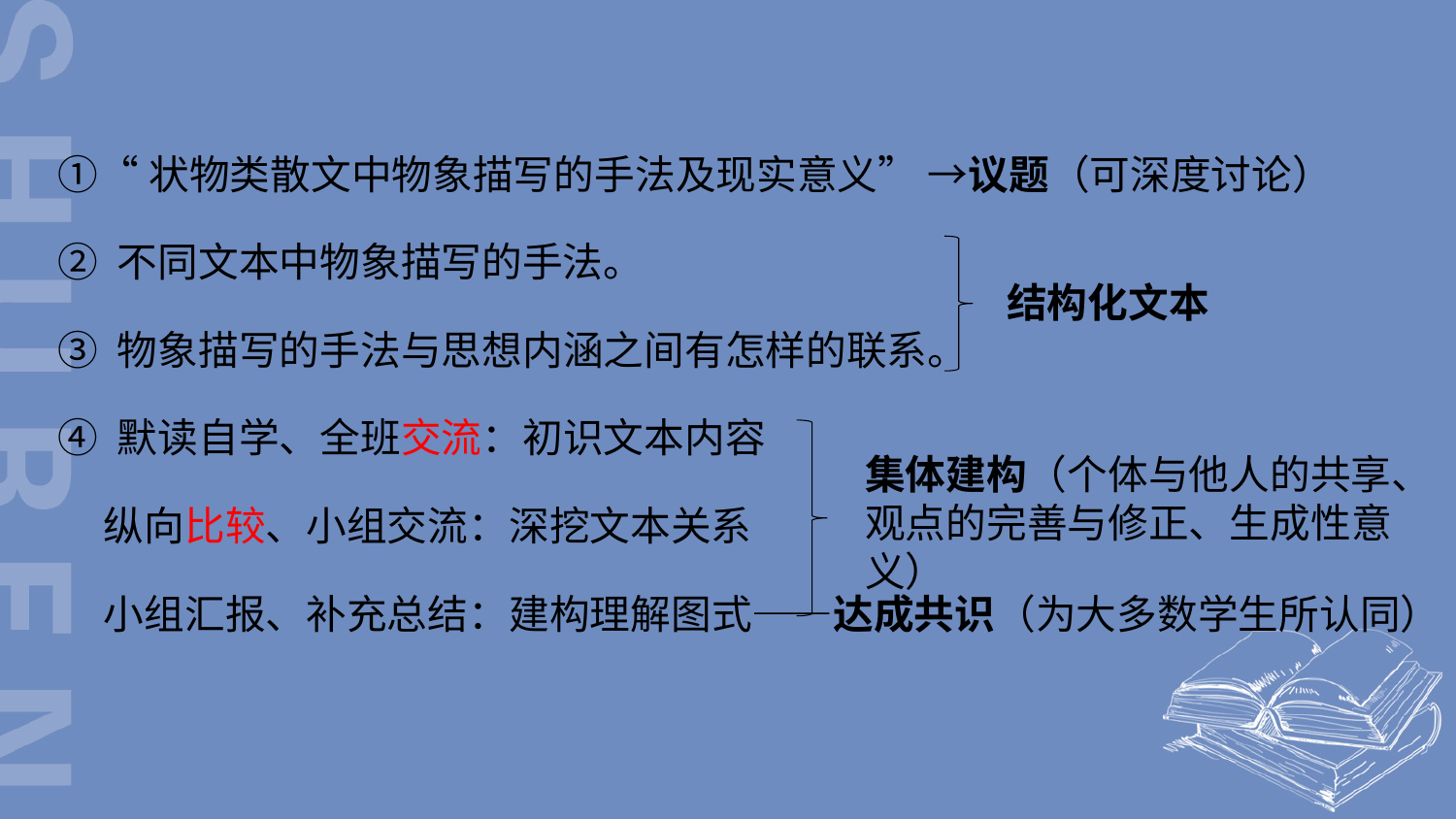

①“状物类散文中物象描写的手法及现实意义” →议题（可深度讨论）
② 不同文本中物象描写的手法。
③ 物象描写的手法与思想内涵之间有怎样的联系。
④ 默读自学、全班交流：初识文本内容
    纵向比较、小组交流：深挖文本关系
    小组汇报、补充总结：建构理解图式——达成共识（为大多数学生所认同）

结构化文本

集体建构（个体与他人的共享、观点的完善与修正、生成性意义）